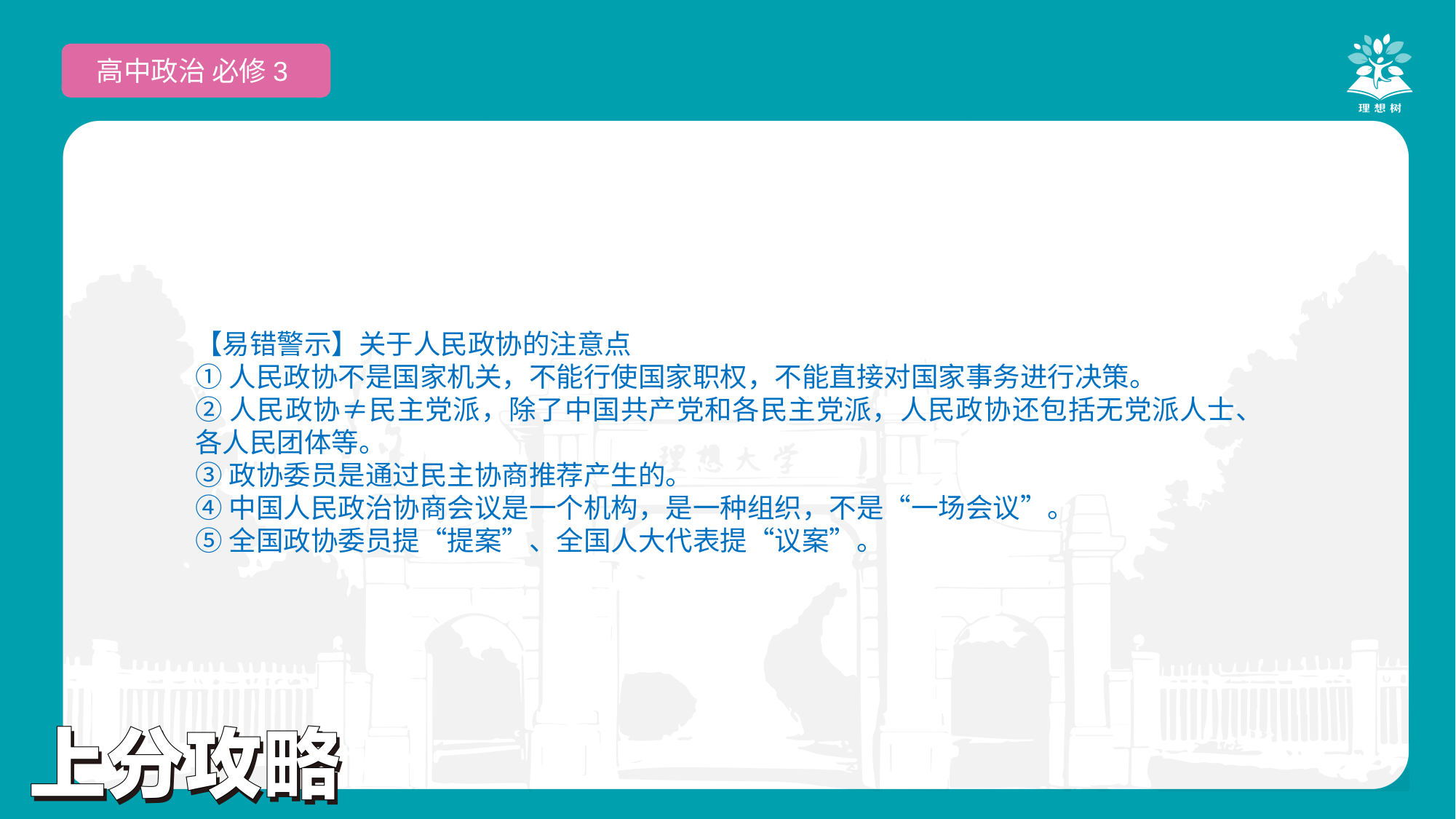

高中政治 必修3
【易错警示】关于人民政协的注意点
①人民政协不是国家机关，不能行使国家职权，不能直接对国家事务进行决策。
②人民政协≠民主党派，除了中国共产党和各民主党派，人民政协还包括无党派人士、各人民团体等。
③政协委员是通过民主协商推荐产生的。
④中国人民政治协商会议是一个机构，是一种组织，不是“一场会议”。
⑤全国政协委员提“提案”、全国人大代表提“议案”。